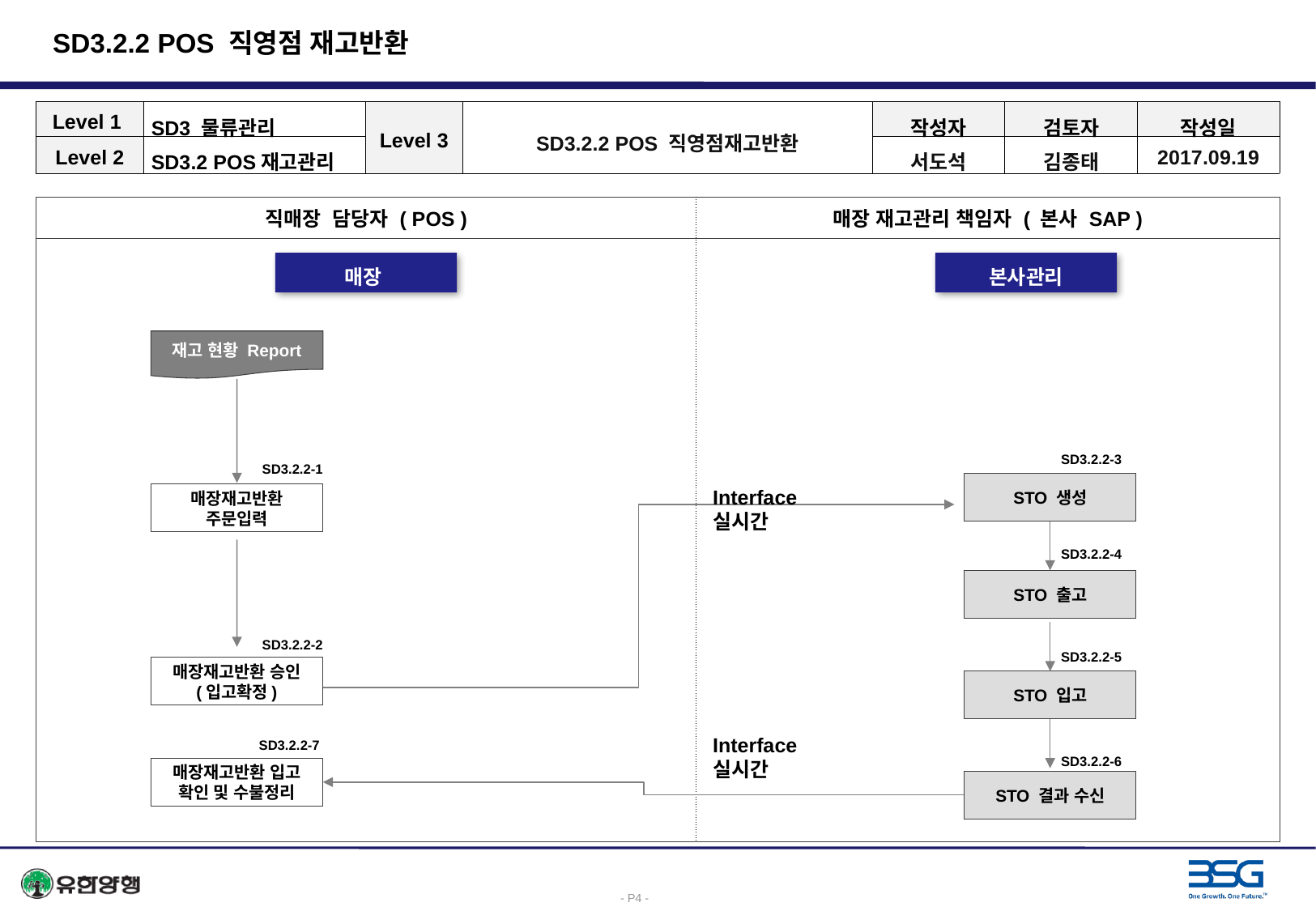

# SD3.2.2 POS 직영점 재고반환
| Level 1 | SD3 물류관리 | Level 3 | SD3.2.2 POS 직영점재고반환 | 작성자 | 검토자 | 작성일 |
| --- | --- | --- | --- | --- | --- | --- |
| Level 2 | SD3.2 POS재고관리 |  |  | 서도석 | 김종태 | 2017.09.19 |
| 직매장 담당자 ( POS ) | 매장 재고관리 책임자 ( 본사 SAP ) |
| --- | --- |
|  |  |
매장
본사관리
재고 현황 Report
SD3.2.2-3
SD3.2.2-1
STO 생성
Interface
실시간
매장재고반환
주문입력
SD3.2.2-4
STO 출고
SD3.2.2-2
SD3.2.2-5
매장재고반환 승인
(입고확정)
STO 입고
Interface
실시간
SD3.2.2-7
SD3.2.2-6
매장재고반환 입고
확인 및 수불정리
STO 결과 수신